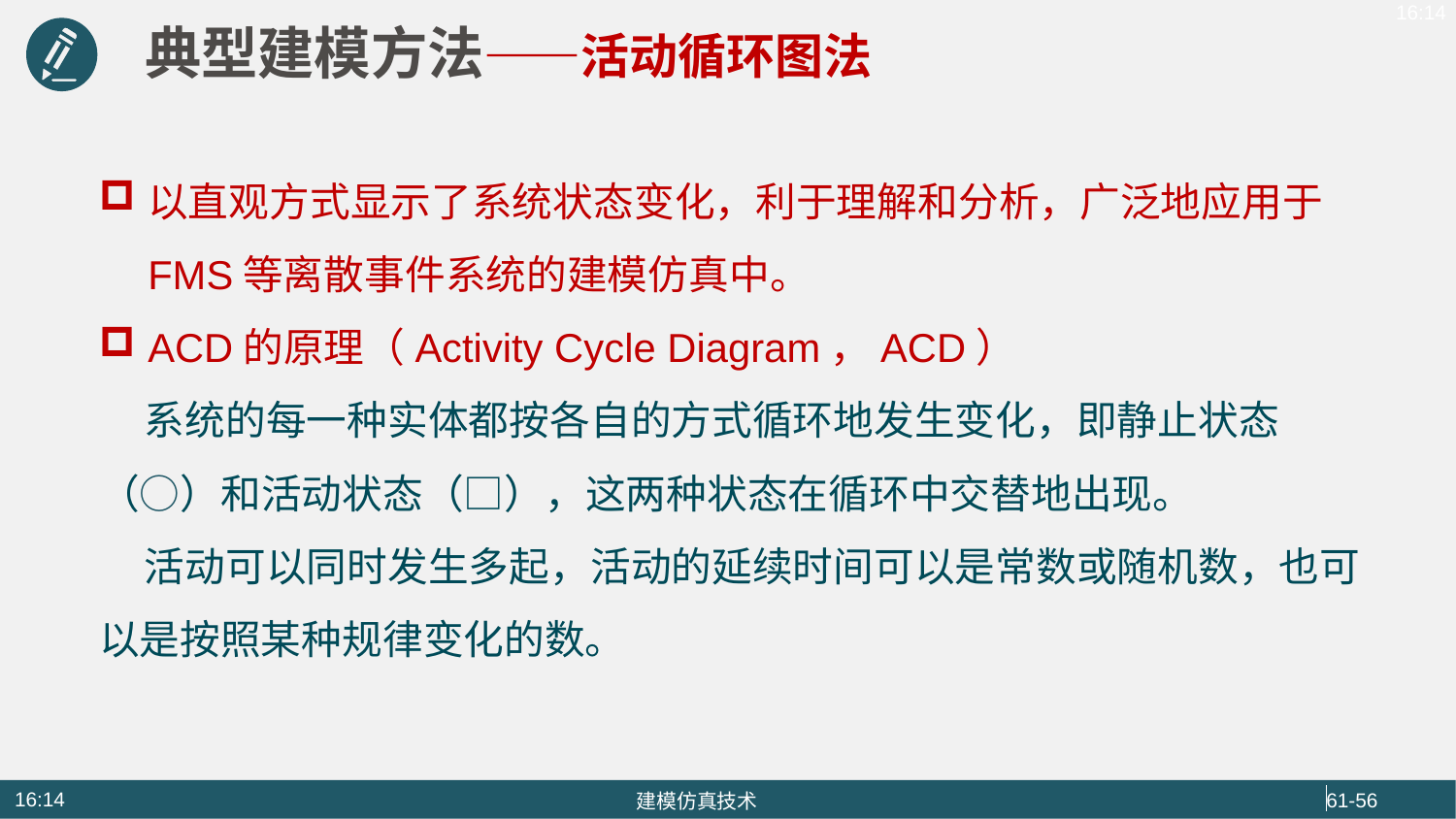

典型建模方法——活动循环图法

以直观方式显示了系统状态变化，利于理解和分析，广泛地应用于FMS等离散事件系统的建模仿真中。
ACD的原理（Activity Cycle Diagram，ACD）
    系统的每一种实体都按各自的方式循环地发生变化，即静止状态（○）和活动状态（□），这两种状态在循环中交替地出现。
    活动可以同时发生多起，活动的延续时间可以是常数或随机数，也可以是按照某种规律变化的数。